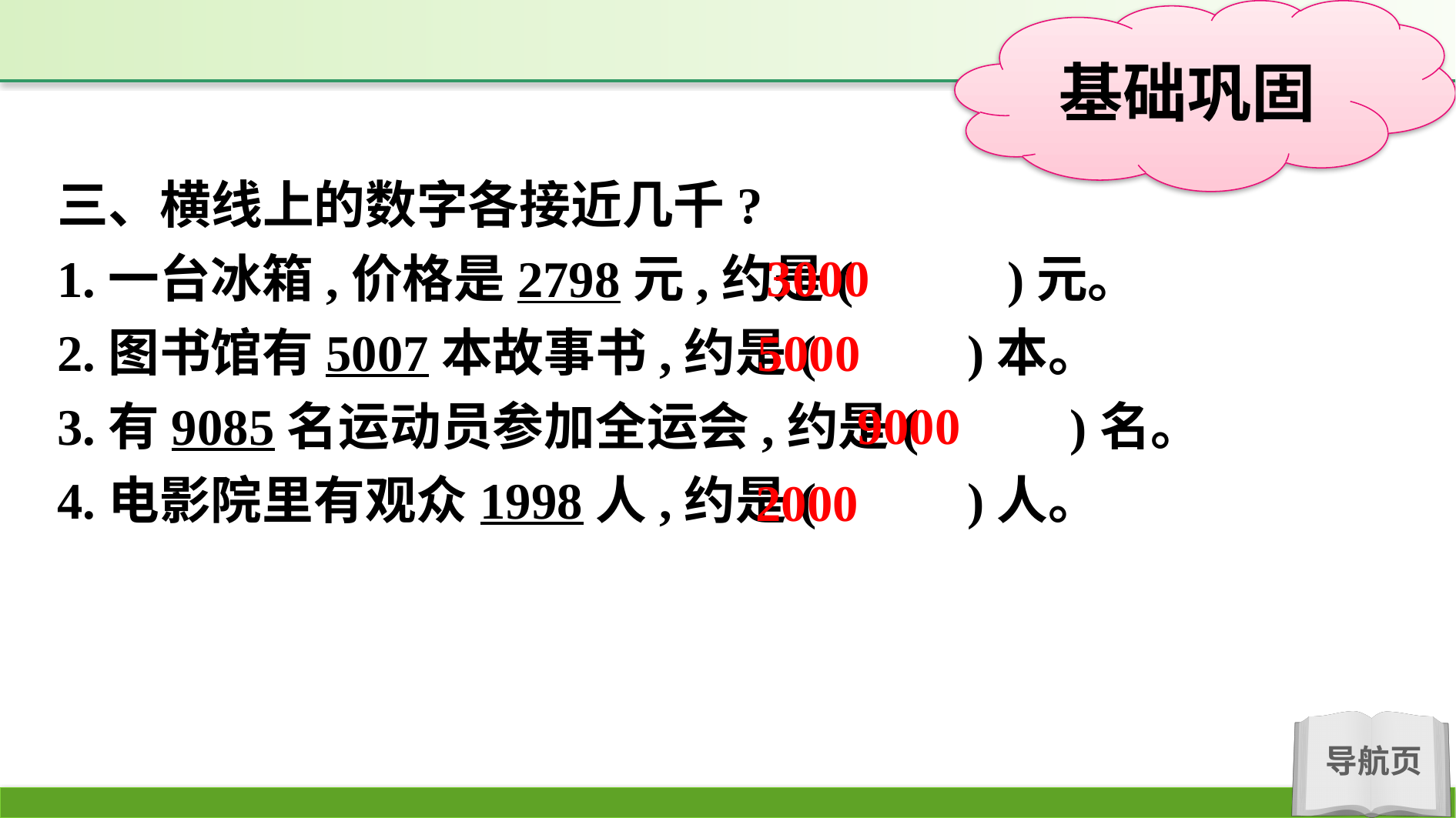

三、横线上的数字各接近几千?
1.一台冰箱,价格是2798元,约是(  　　)元。
2.图书馆有5007本故事书,约是(　  　)本。
3.有9085名运动员参加全运会,约是(　  　)名。
4.电影院里有观众1998人,约是(　  　)人。
3000
5000
9000
2000